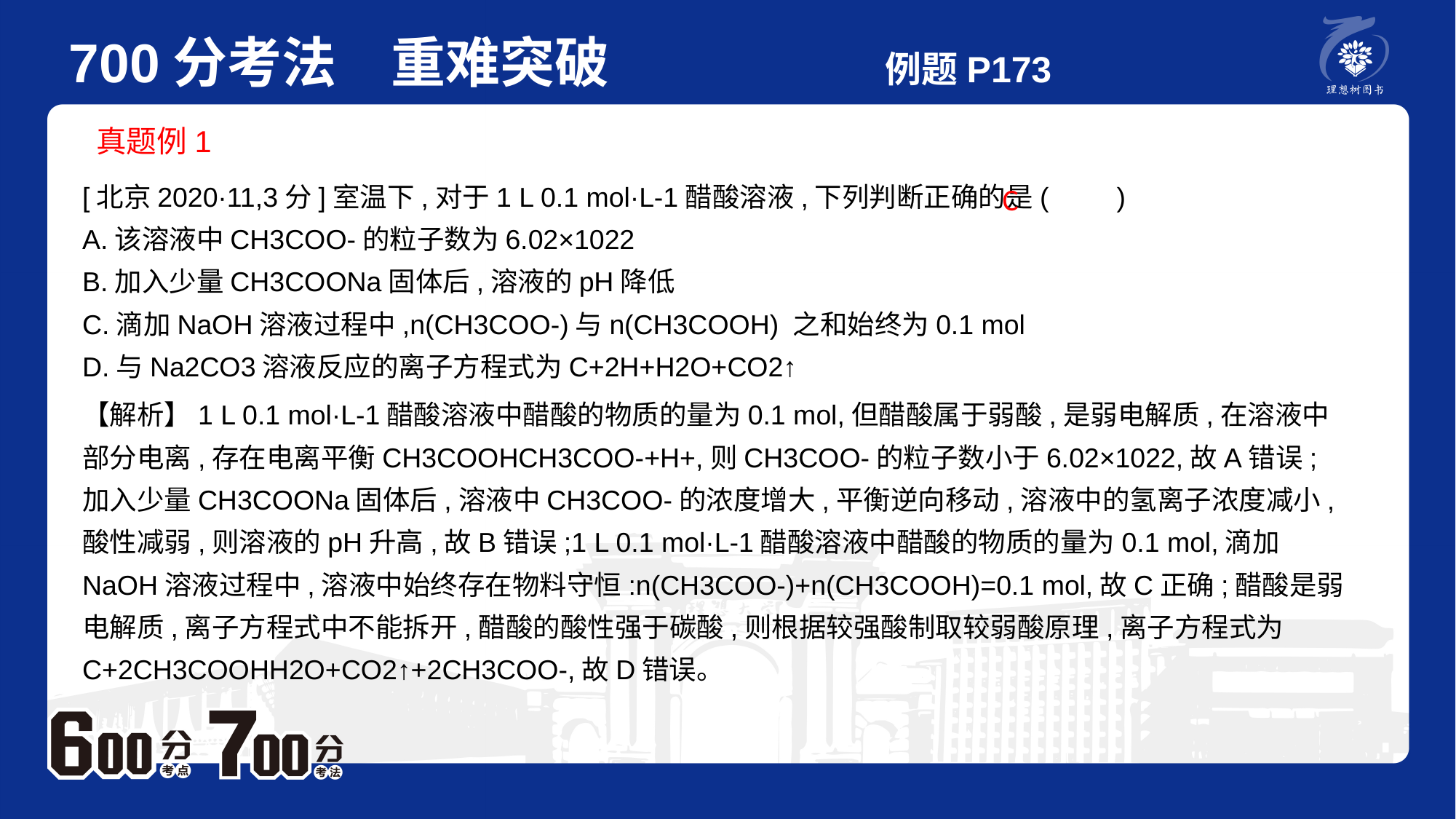

700分考法　重难突破         　         例题P173
 真题例1
[北京2020·11,3分]室温下,对于1 L 0.1 mol·L-1醋酸溶液,下列判断正确的是(　　)
A.该溶液中CH3COO-的粒子数为6.02×1022
B.加入少量CH3COONa固体后,溶液的pH降低
C.滴加NaOH溶液过程中,n(CH3COO-)与n(CH3COOH) 之和始终为0.1 mol
D.与Na2CO3溶液反应的离子方程式为C+2H+H2O+CO2↑
C
【解析】1 L 0.1 mol·L-1醋酸溶液中醋酸的物质的量为0.1 mol,但醋酸属于弱酸,是弱电解质,在溶液中部分电离,存在电离平衡CH3COOHCH3COO-+H+,则CH3COO-的粒子数小于6.02×1022,故A错误;加入少量CH3COONa固体后,溶液中CH3COO-的浓度增大,平衡逆向移动,溶液中的氢离子浓度减小,酸性减弱,则溶液的pH升高,故B错误;1 L 0.1 mol·L-1醋酸溶液中醋酸的物质的量为0.1 mol,滴加NaOH溶液过程中,溶液中始终存在物料守恒:n(CH3COO-)+n(CH3COOH)=0.1 mol,故C正确;醋酸是弱电解质,离子方程式中不能拆开,醋酸的酸性强于碳酸,则根据较强酸制取较弱酸原理,离子方程式为C+2CH3COOHH2O+CO2↑+2CH3COO-,故D错误。